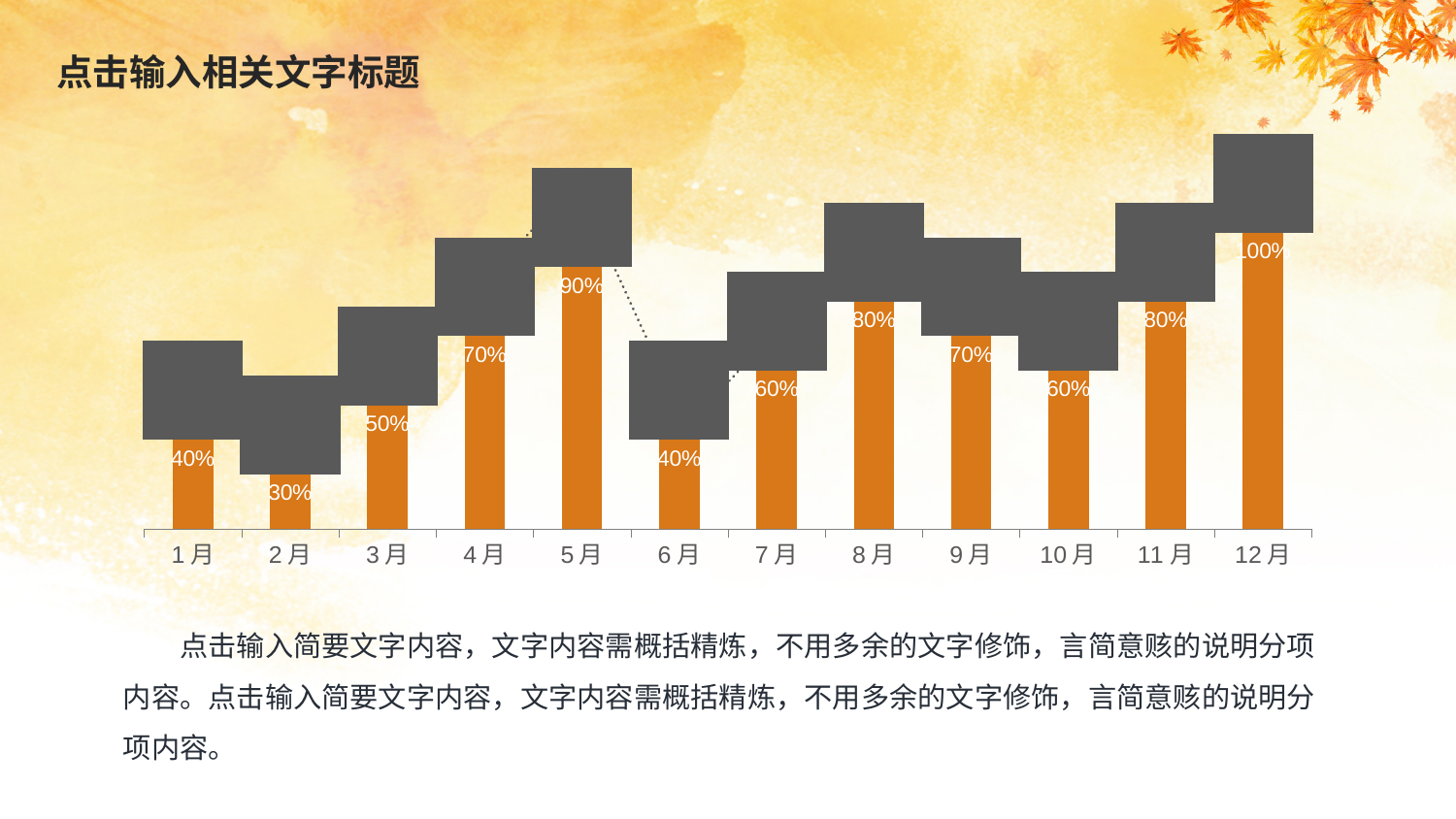

### Chart

| Category | 系列 1 | 系列3 | 系列 2 |
|---|---|---|---|
| 1月 | 1.0 | 0.4 | 0.4 |
| 2月 | 1.0 | 0.3 | 0.3 |
| 3月 | 1.0 | 0.5 | 0.5 |
| 4月 | 1.0 | 0.7 | 0.7 |
| 5月 | 1.0 | 0.9 | 0.9 |
| 6月 | 1.0 | 0.4 | 0.4 |
| 7月 | 1.0 | 0.6 | 0.6 |
| 8月 | 1.0 | 0.8 | 0.8 |
| 9月 | 1.0 | 0.7 | 0.7 |
| 10月 | 1.0 | 0.6 | 0.6 |
| 11月 | 1.0 | 0.8 | 0.8 |
| 12月 | 1.0 | 1.0 | 1.0 |
　　点击输入简要文字内容，文字内容需概括精炼，不用多余的文字修饰，言简意赅的说明分项内容。点击输入简要文字内容，文字内容需概括精炼，不用多余的文字修饰，言简意赅的说明分项内容。